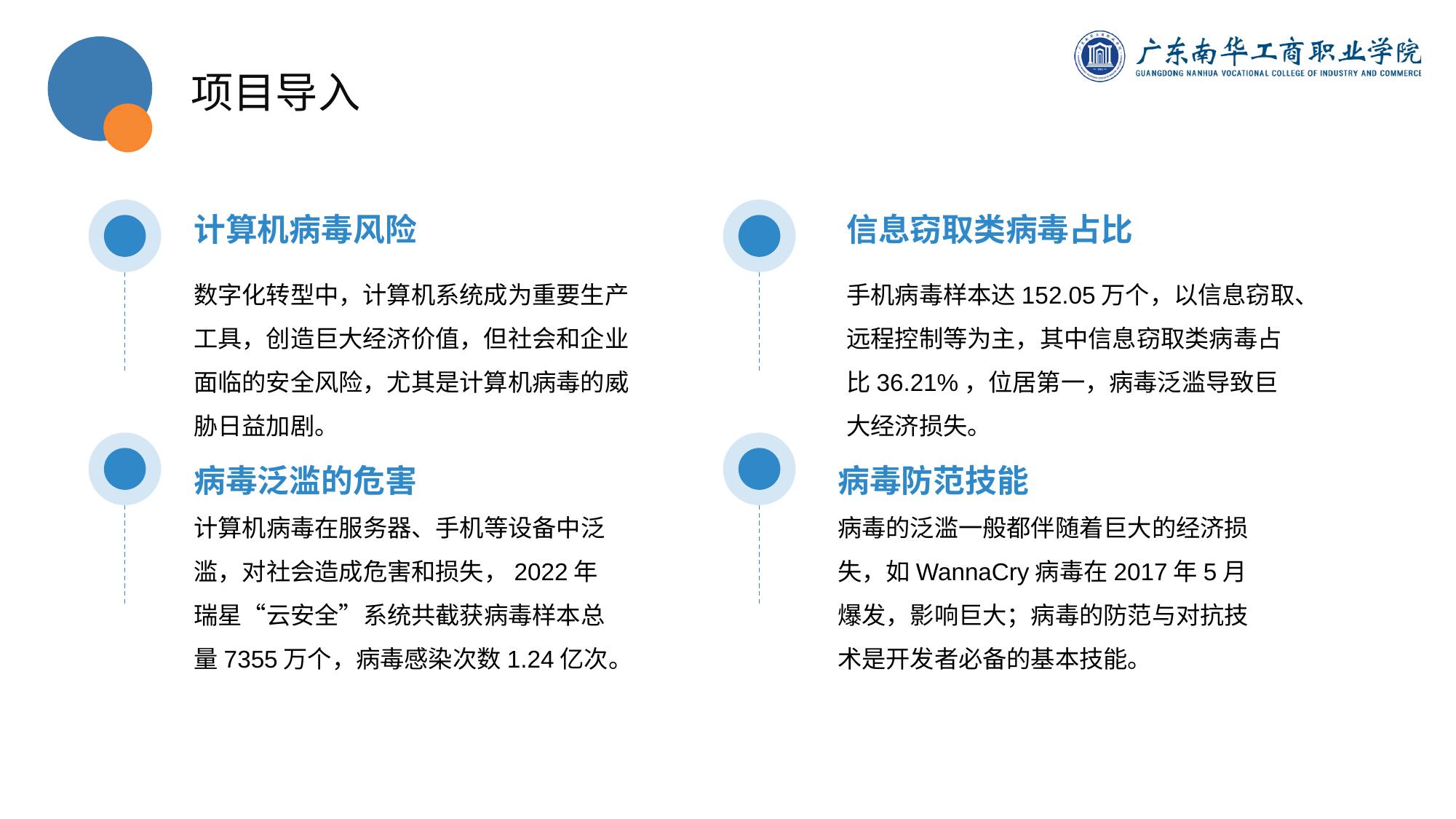

项目导入

计算机病毒风险
信息窃取类病毒占比

数字化转型中，计算机系统成为重要生产工具，创造巨大经济价值，但社会和企业面临的安全风险，尤其是计算机病毒的威胁日益加剧。
手机病毒样本达152.05万个，以信息窃取、远程控制等为主，其中信息窃取类病毒占比36.21%，位居第一，病毒泛滥导致巨大经济损失。

病毒泛滥的危害
病毒防范技能

计算机病毒在服务器、手机等设备中泛滥，对社会造成危害和损失，2022年瑞星“云安全”系统共截获病毒样本总量7355万个，病毒感染次数1.24亿次。
病毒的泛滥一般都伴随着巨大的经济损失，如WannaCry病毒在2017年5月爆发，影响巨大；病毒的防范与对抗技术是开发者必备的基本技能。